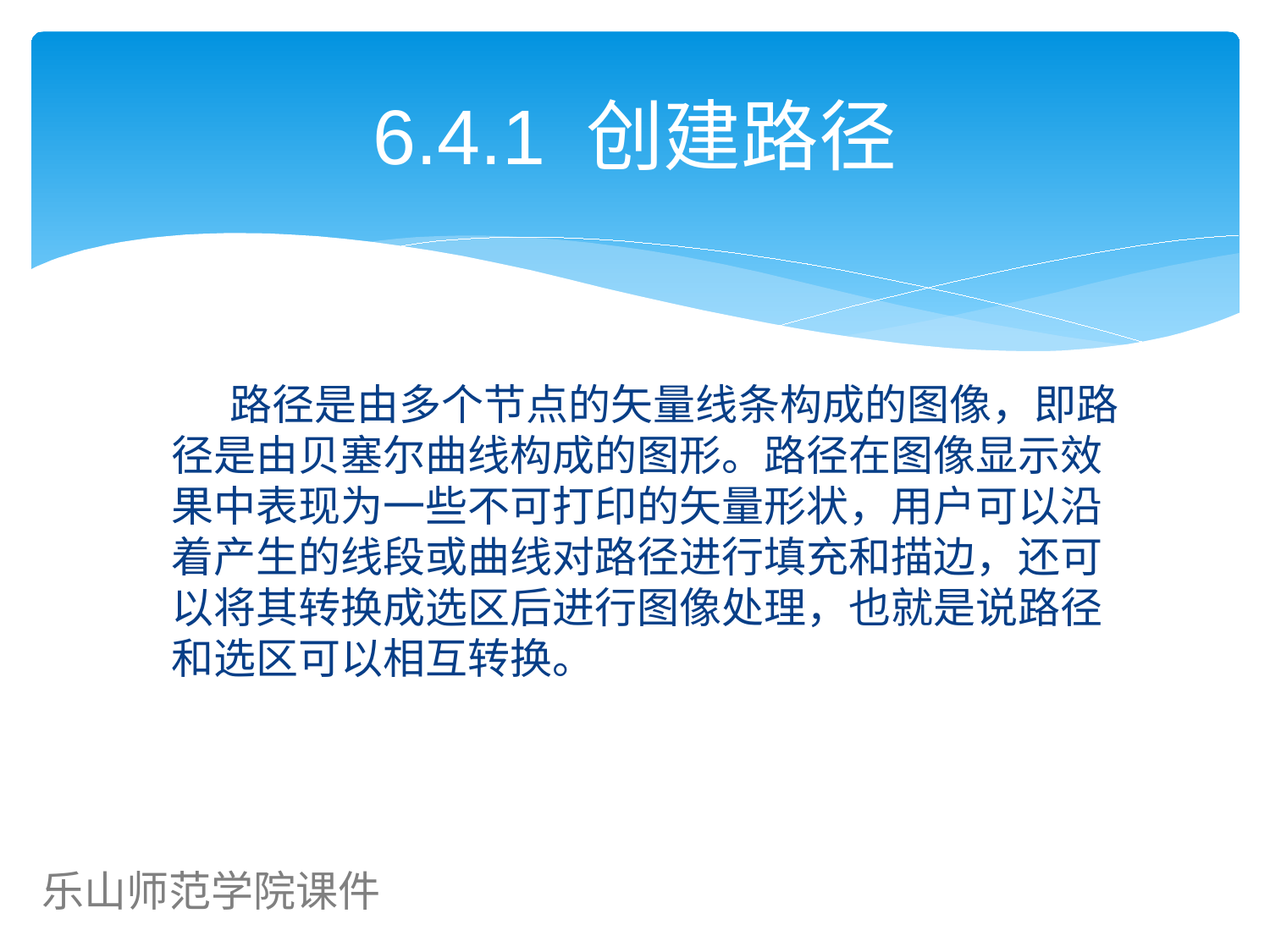

# 6.4.1 创建路径
         路径是由多个节点的矢量线条构成的图像，即路径是由贝塞尔曲线构成的图形。路径在图像显示效果中表现为一些不可打印的矢量形状，用户可以沿着产生的线段或曲线对路径进行填充和描边，还可以将其转换成选区后进行图像处理，也就是说路径和选区可以相互转换。